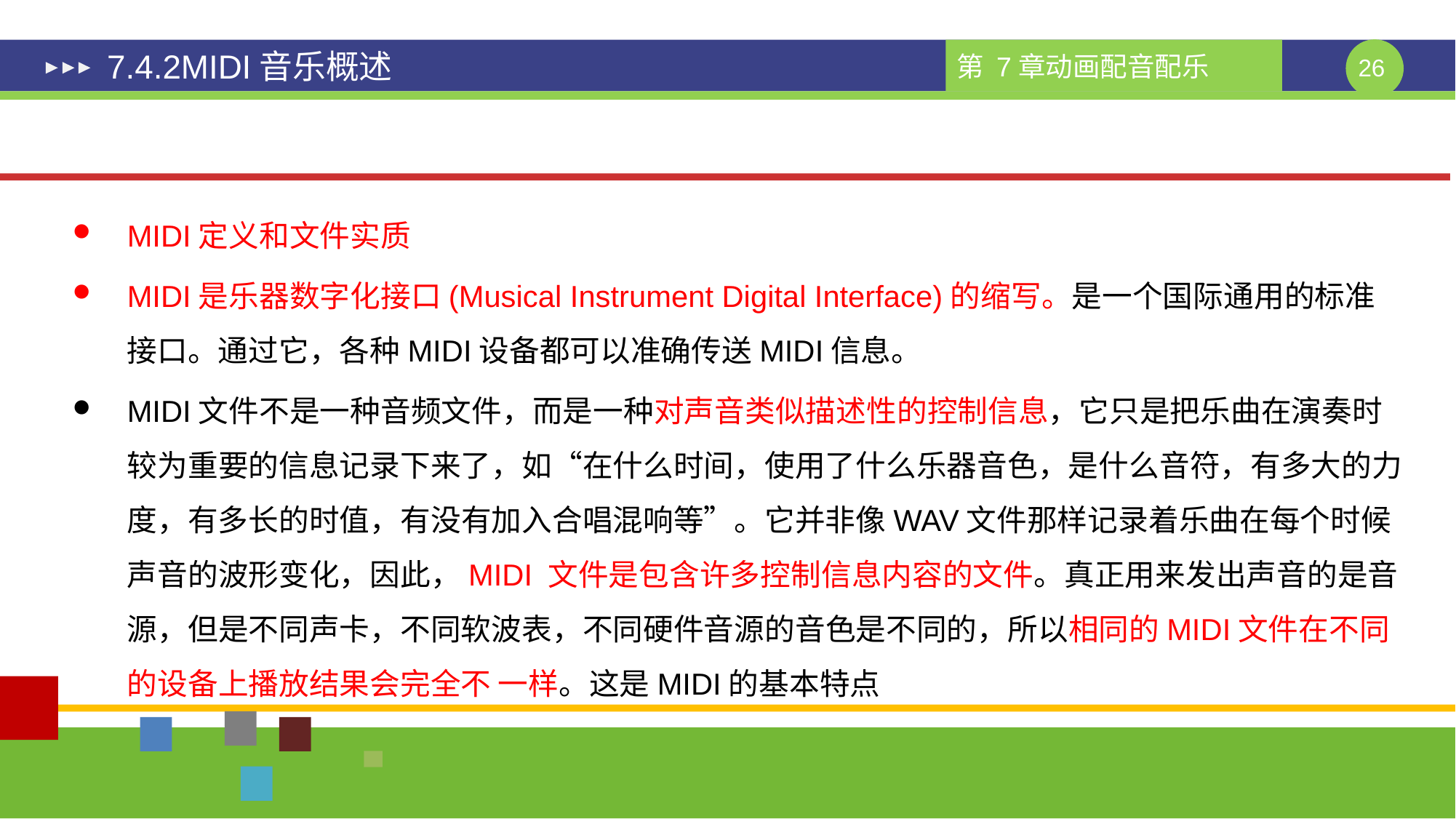

# 7.4.2MIDI音乐概述

MIDI定义和文件实质
MIDI是乐器数字化接口(Musical Instrument Digital Interface)的缩写。是一个国际通用的标准接口。通过它，各种MIDI设备都可以准确传送MIDI信息。
MIDI文件不是一种音频文件，而是一种对声音类似描述性的控制信息，它只是把乐曲在演奏时较为重要的信息记录下来了，如“在什么时间，使用了什么乐器音色，是什么音符，有多大的力度，有多长的时值，有没有加入合唱混响等”。它并非像WAV文件那样记录着乐曲在每个时候声音的波形变化，因此，MIDI 文件是包含许多控制信息内容的文件。真正用来发出声音的是音源，但是不同声卡，不同软波表，不同硬件音源的音色是不同的，所以相同的MIDI文件在不同的设备上播放结果会完全不 一样。这是MIDI的基本特点